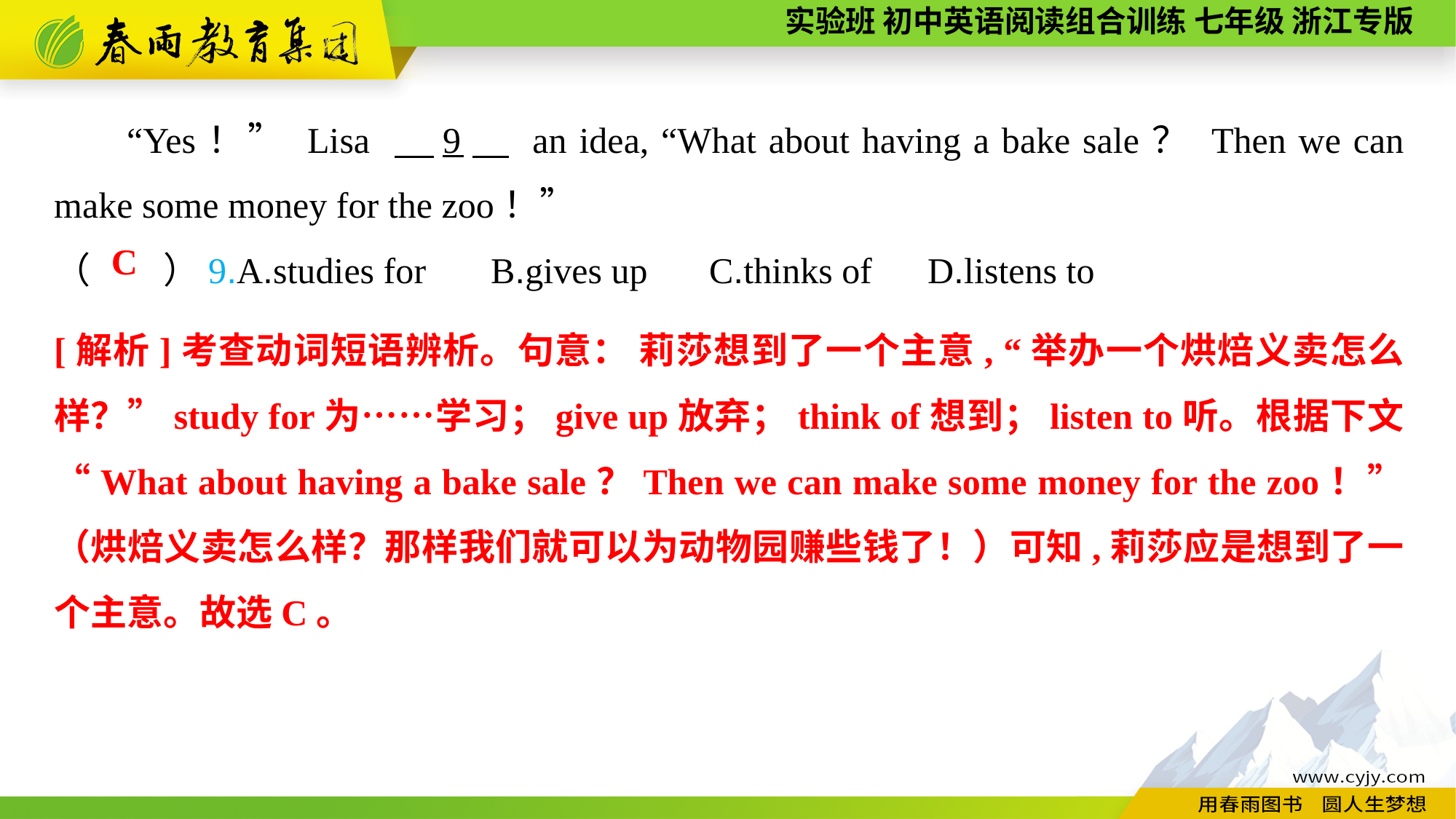

“Yes！” Lisa 　9　 an idea, “What about having a bake sale？ Then we can make some money for the zoo！”
（　　）9.A.studies for	B.gives up	C.thinks of	D.listens to
C
[解析]考查动词短语辨析。句意： 莉莎想到了一个主意, “举办一个烘焙义卖怎么样？”study for为……学习；give up放弃；think of想到；listen to听。根据下文“What about having a bake sale？Then we can make some money for the zoo！”（烘焙义卖怎么样？那样我们就可以为动物园赚些钱了！）可知,莉莎应是想到了一个主意。故选C。